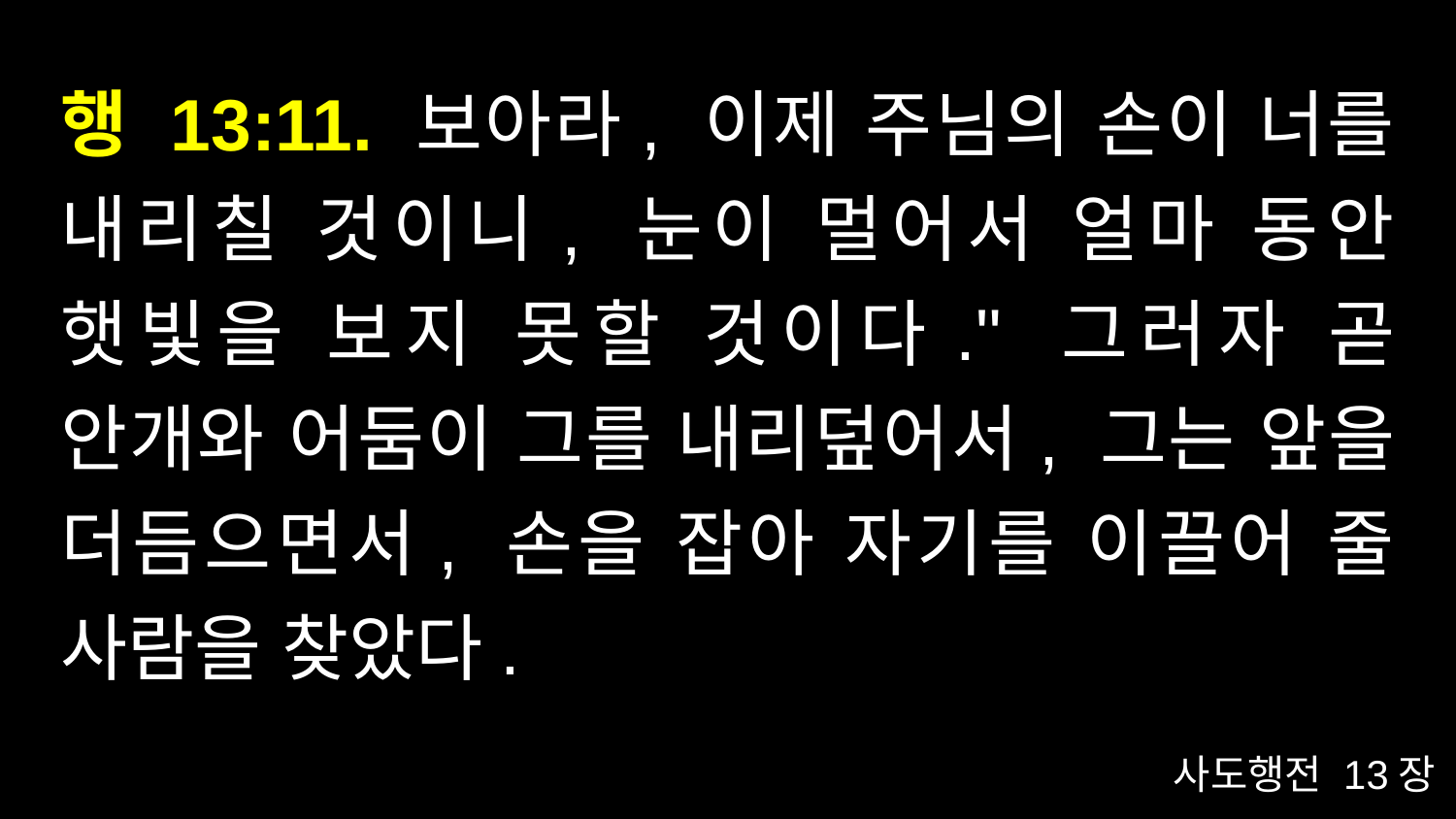

# 행 13:11. 보아라, 이제 주님의 손이 너를 내리칠 것이니, 눈이 멀어서 얼마 동안 햇빛을 보지 못할 것이다." 그러자 곧 안개와 어둠이 그를 내리덮어서, 그는 앞을 더듬으면서, 손을 잡아 자기를 이끌어 줄 사람을 찾았다.
사도행전 13장